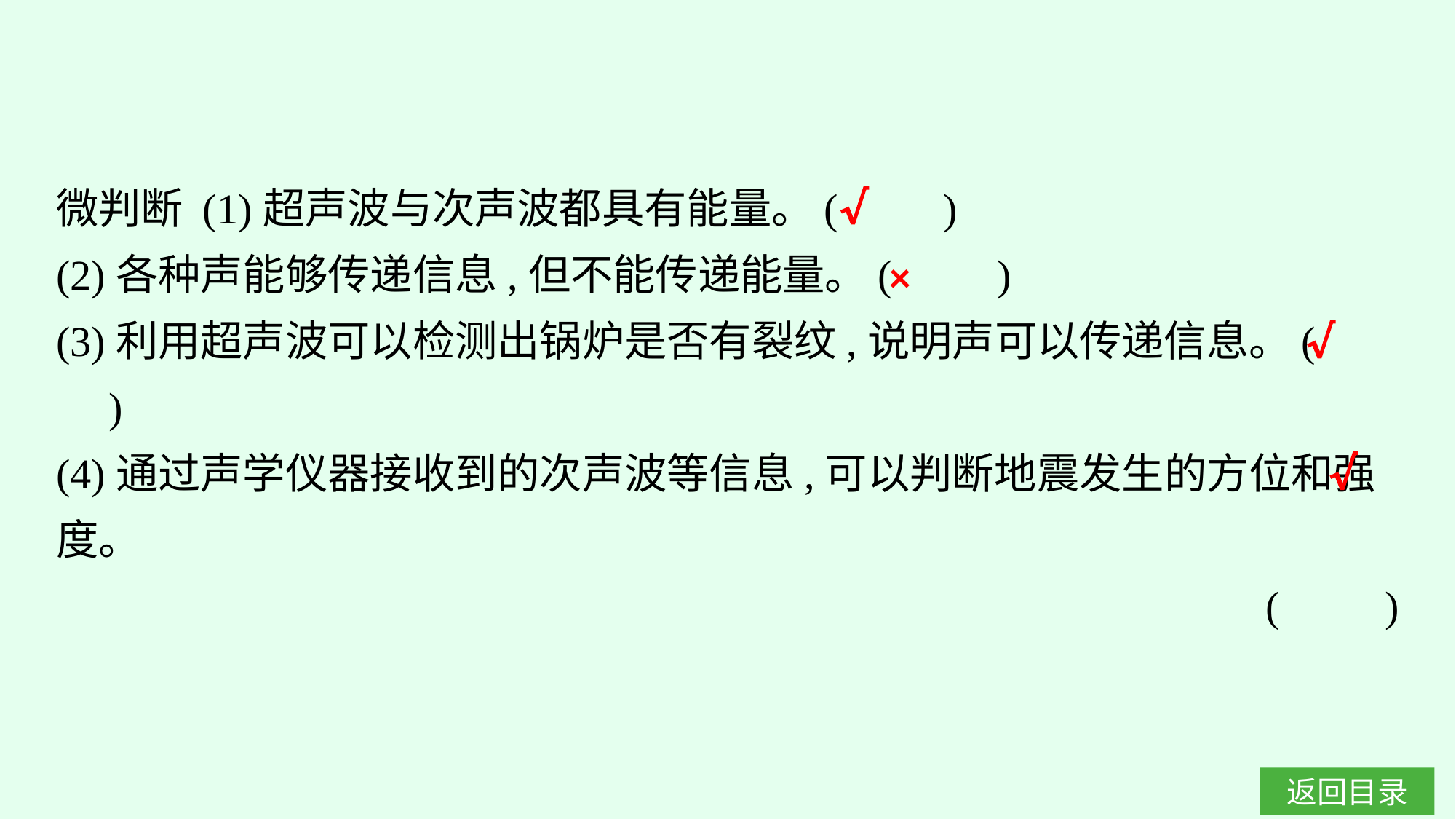

微判断 (1)超声波与次声波都具有能量。(　　)
(2)各种声能够传递信息,但不能传递能量。(　　)
(3)利用超声波可以检测出锅炉是否有裂纹,说明声可以传递信息。(　　)
(4)通过声学仪器接收到的次声波等信息,可以判断地震发生的方位和强度。
(　　)
√
×
√
√